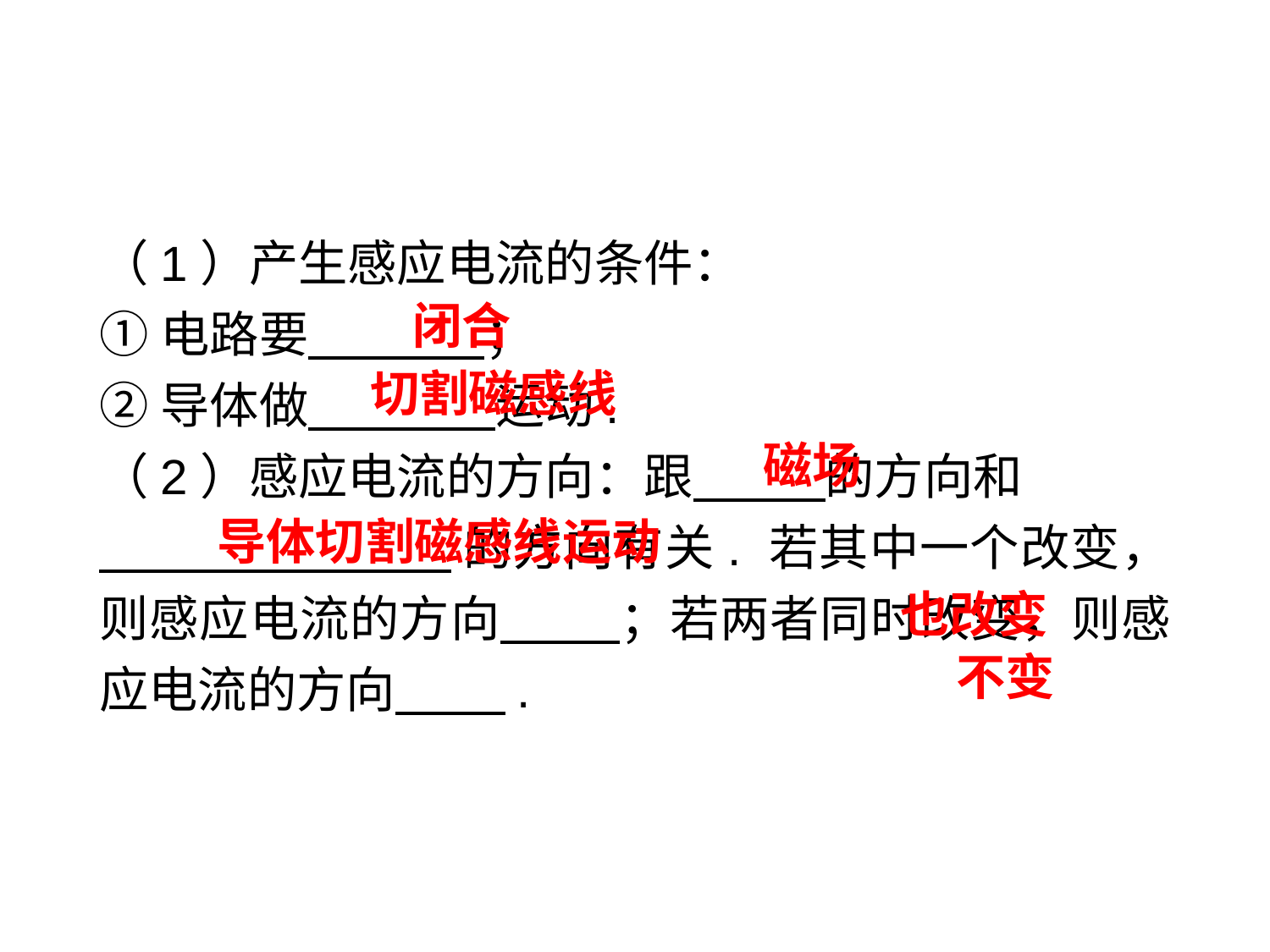

（1）产生感应电流的条件：
①电路要                ；
②导体做                 运动.
（2）感应电流的方向：跟            的方向和
                             的方向有关. 若其中一个改变，则感应电流的方向          ；若两者同时改变，则感应电流的方向          .
闭合
切割磁感线
磁场
导体切割磁感线运动
也改变
不变